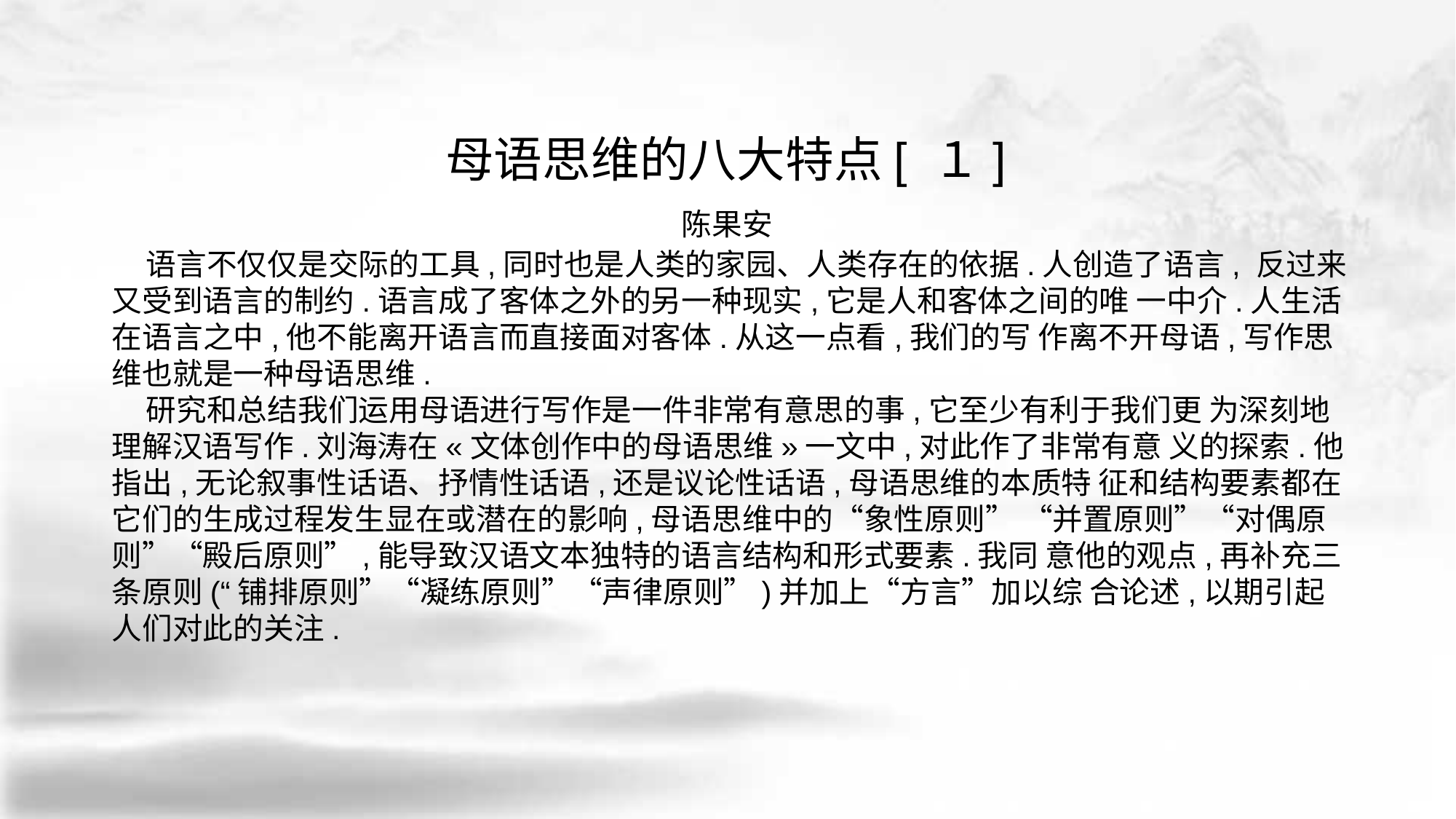

母语思维的八大特点[ １]
陈果安
    语言不仅仅是交际的工具,同时也是人类的家园、人类存在的依据.人创造了语言, 反过来又受到语言的制约.语言成了客体之外的另一种现实,它是人和客体之间的唯 一中介.人生活在语言之中,他不能离开语言而直接面对客体.从这一点看,我们的写 作离不开母语,写作思维也就是一种母语思维.
    研究和总结我们运用母语进行写作是一件非常有意思的事,它至少有利于我们更 为深刻地理解汉语写作.刘海涛在«文体创作中的母语思维»一文中,对此作了非常有意 义的探索.他指出,无论叙事性话语、抒情性话语,还是议论性话语,母语思维的本质特 征和结构要素都在它们的生成过程发生显在或潜在的影响,母语思维中的“象性原则” “并置原则”“对偶原则”“殿后原则”,能导致汉语文本独特的语言结构和形式要素.我同 意他的观点,再补充三条原则(“铺排原则”“凝练原则”“声律原则”)并加上“方言”加以综 合论述,以期引起人们对此的关注.